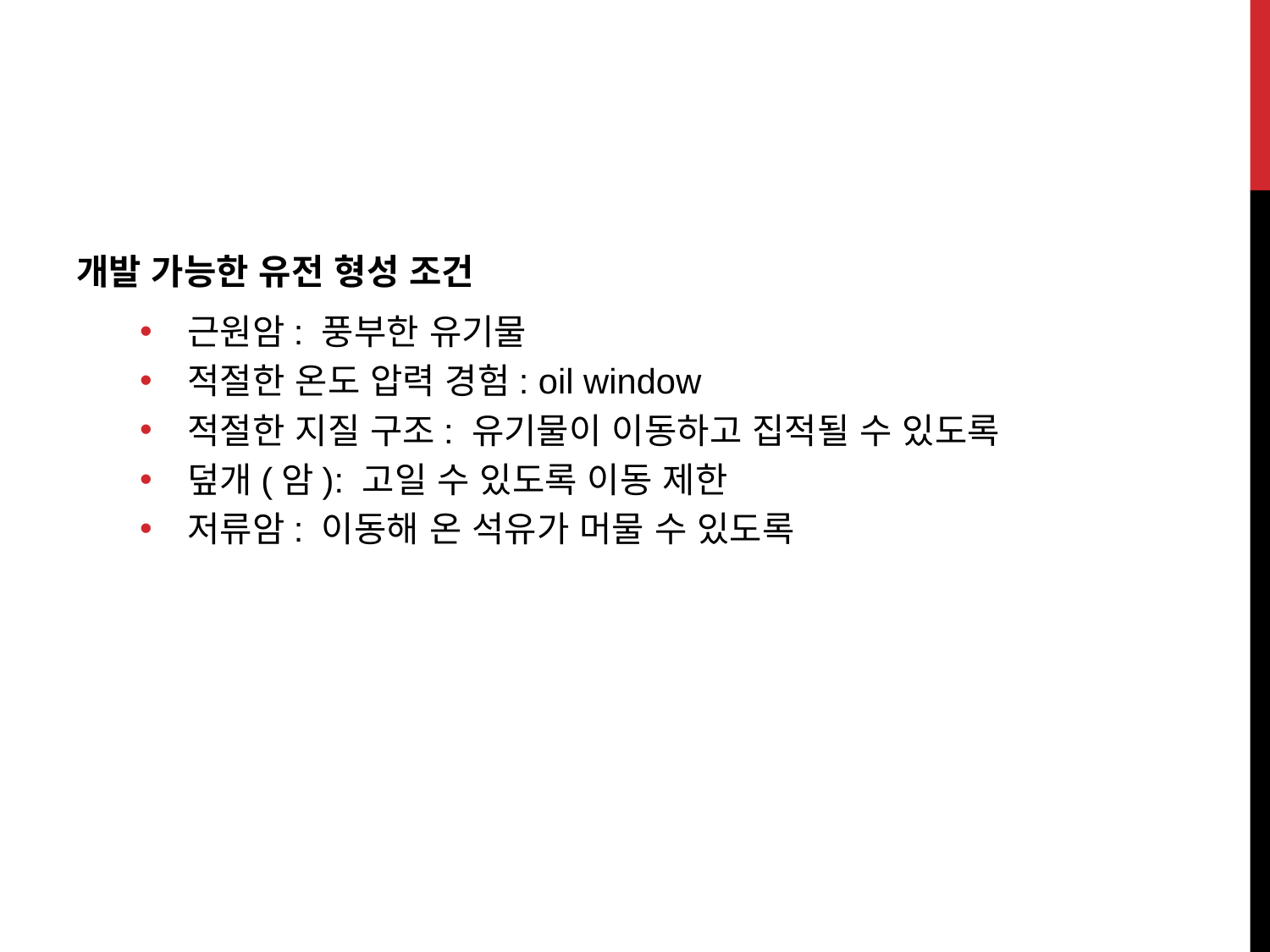

개발 가능한 유전 형성 조건
근원암: 풍부한 유기물
적절한 온도 압력 경험: oil window
적절한 지질 구조: 유기물이 이동하고 집적될 수 있도록
덮개(암): 고일 수 있도록 이동 제한
저류암: 이동해 온 석유가 머물 수 있도록